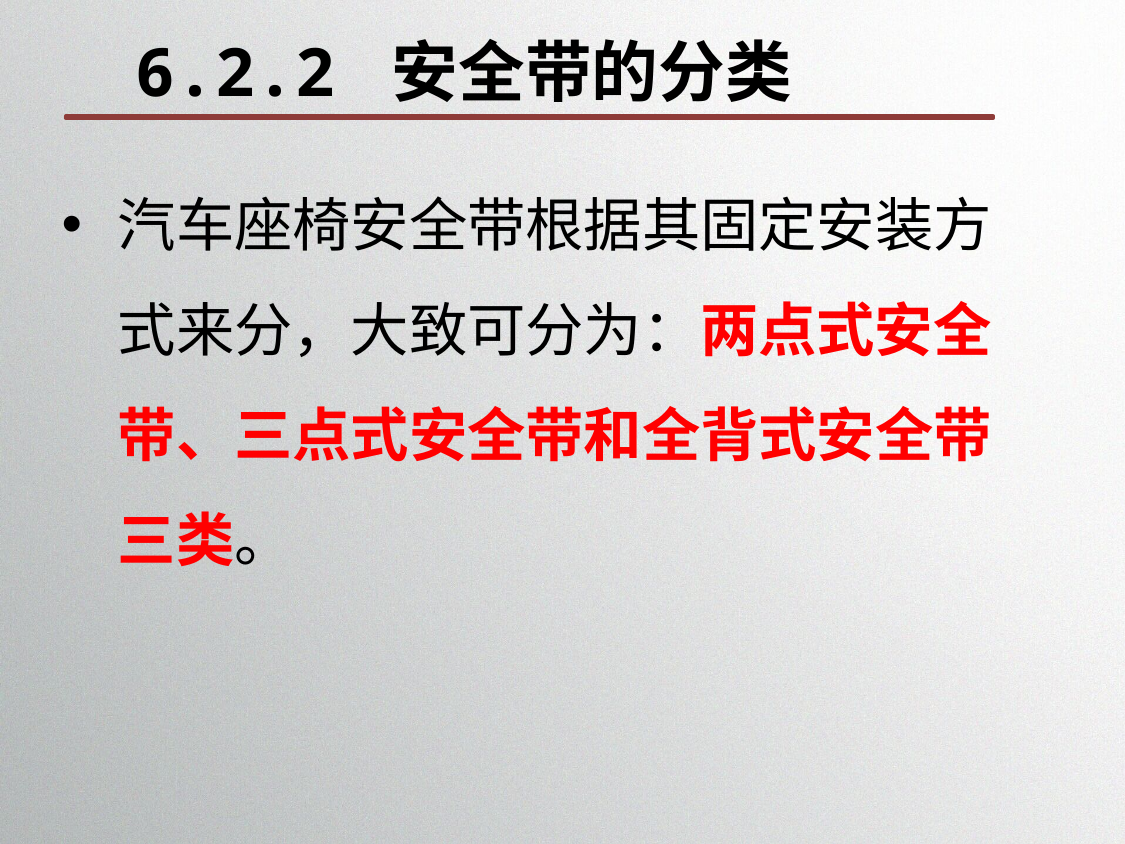

# 6.2.2 安全带的分类

汽车座椅安全带根据其固定安装方式来分，大致可分为：两点式安全带、三点式安全带和全背式安全带三类。